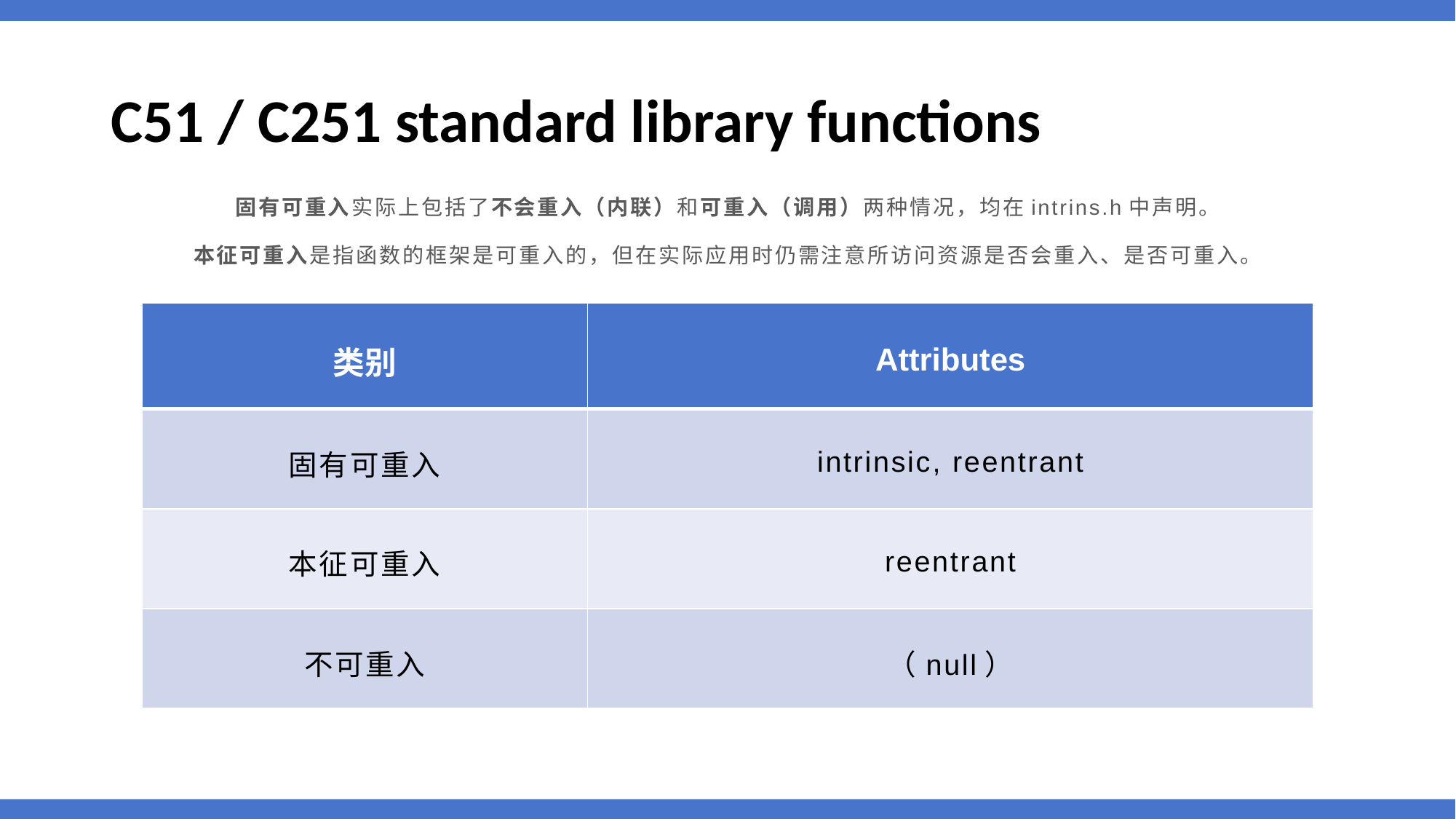

# C51 / C251 standard library functions
固有可重入实际上包括了不会重入（内联）和可重入（调用）两种情况，均在intrins.h中声明。
本征可重入是指函数的框架是可重入的，但在实际应用时仍需注意所访问资源是否会重入、是否可重入。
| 类别 | Attributes |
| --- | --- |
| 固有可重入 | intrinsic, reentrant |
| 本征可重入 | reentrant |
| 不可重入 | （null） |